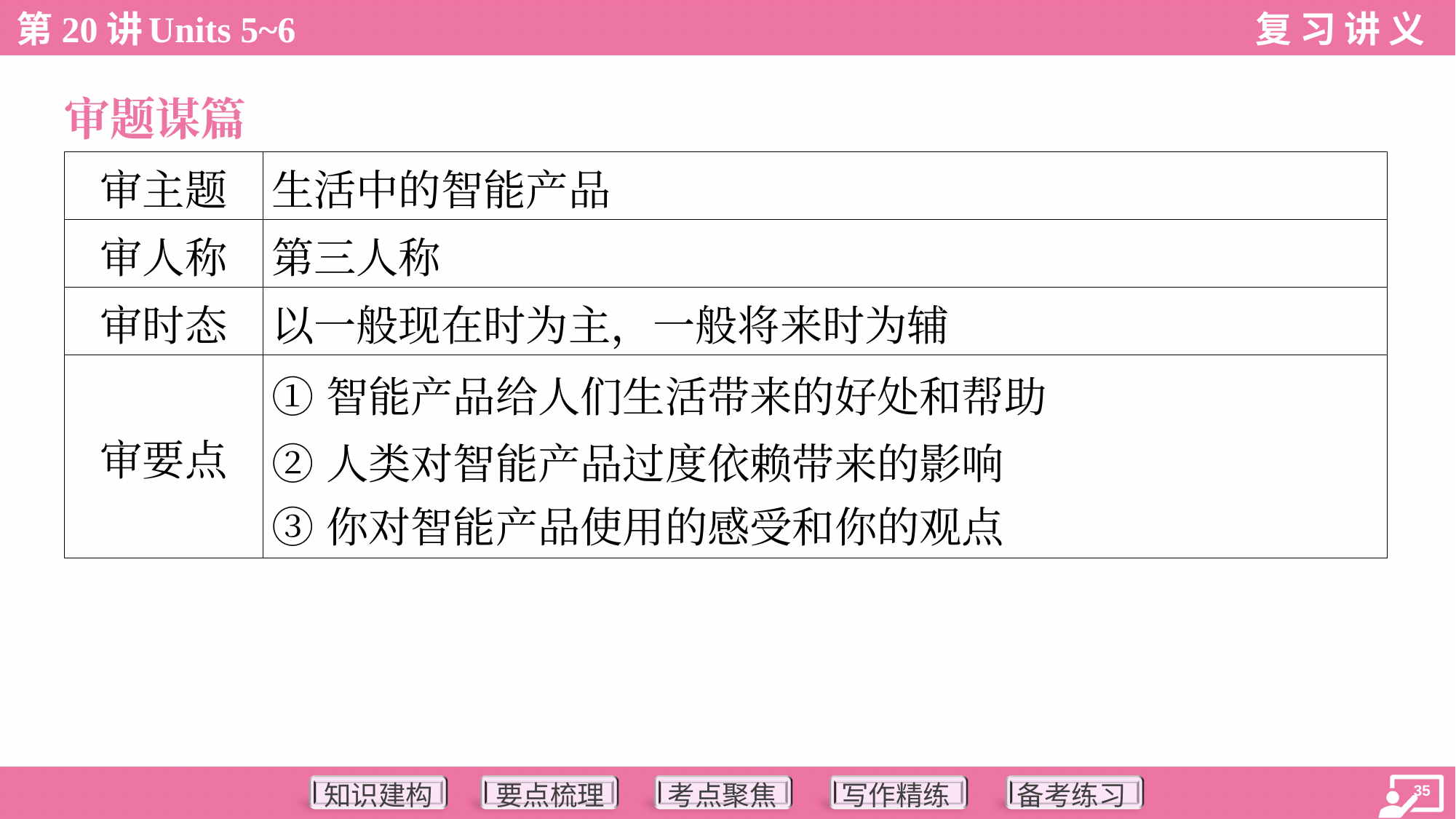

审题谋篇
| 审主题 | 生活中的智能产品 |
| --- | --- |
| 审人称 | 第三人称 |
| 审时态 | 以一般现在时为主，一般将来时为辅 |
| 审要点 | ①智能产品给人们生活带来的好处和帮助 ②人类对智能产品过度依赖带来的影响 ③你对智能产品使用的感受和你的观点 |